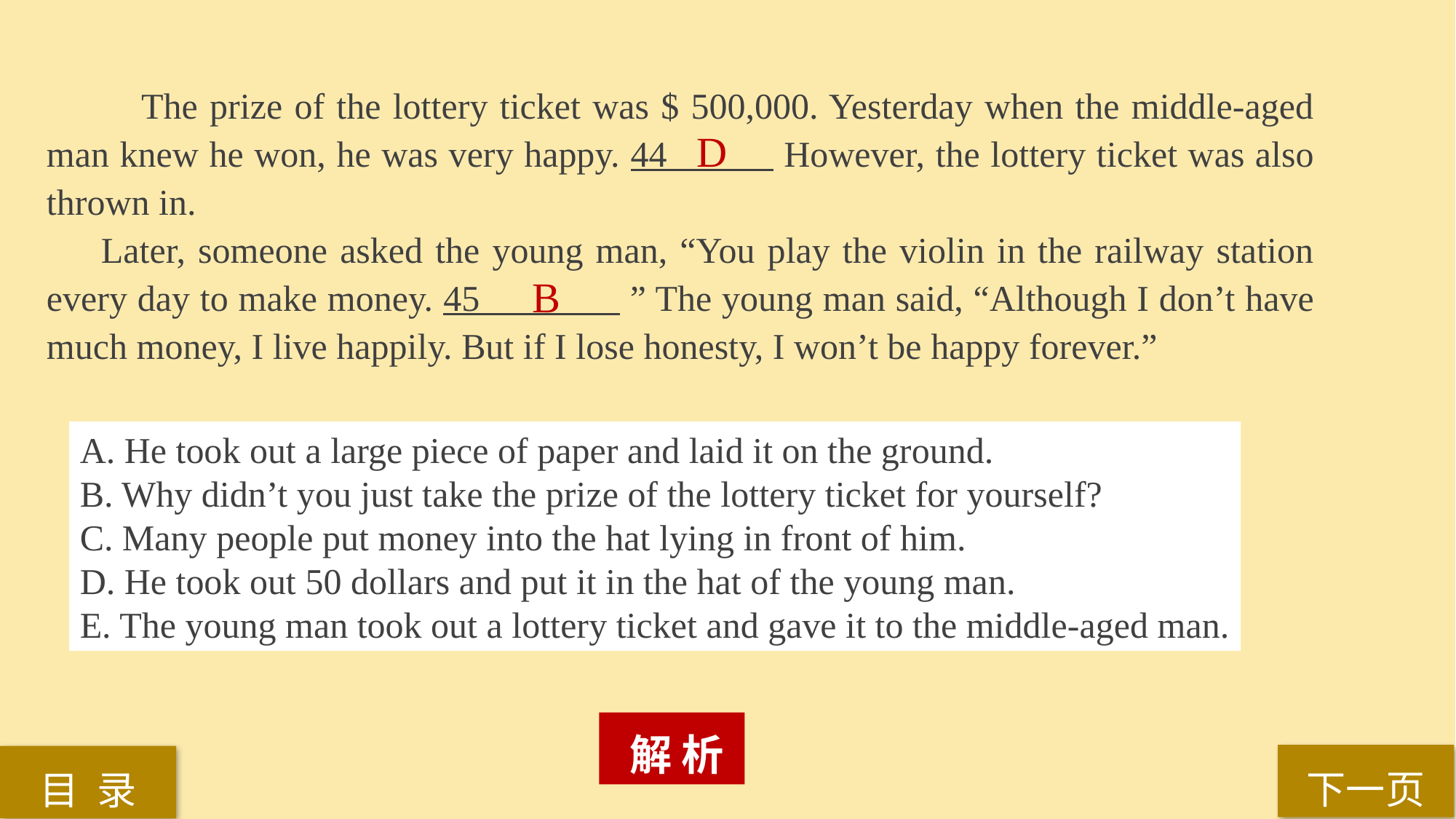

The prize of the lottery ticket was $ 500,000. Yesterday when the middle-aged man knew he won, he was very happy. 44           However, the lottery ticket was also thrown in.
Later, someone asked the young man, “You play the violin in the railway station every day to make money. 45               ” The young man said, “Although I don’t have much money, I live happily. But if I lose honesty, I won’t be happy forever.”
D
B
A. He took out a large piece of paper and laid it on the ground.
B. Why didn’t you just take the prize of the lottery ticket for yourself?
C. Many people put money into the hat lying in front of him.
D. He took out 50 dollars and put it in the hat of the young man.
E. The young man took out a lottery ticket and gave it to the middle-aged man.
 解 析